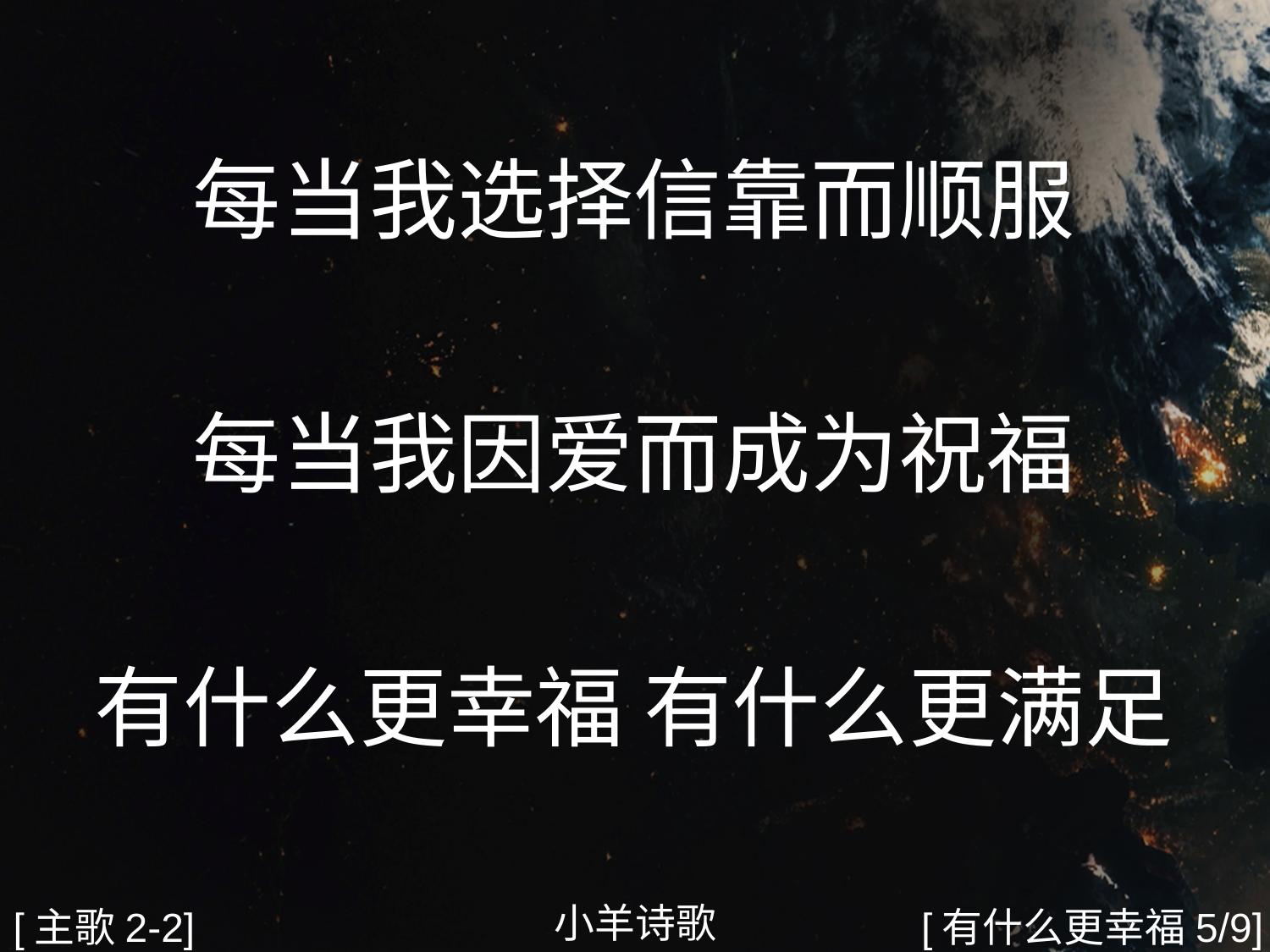

每当我选择信靠而顺服

每当我因爱而成为祝福

有什么更幸福 有什么更满足

#

小羊诗歌
[主歌2-2]
[有什么更幸福5/9]